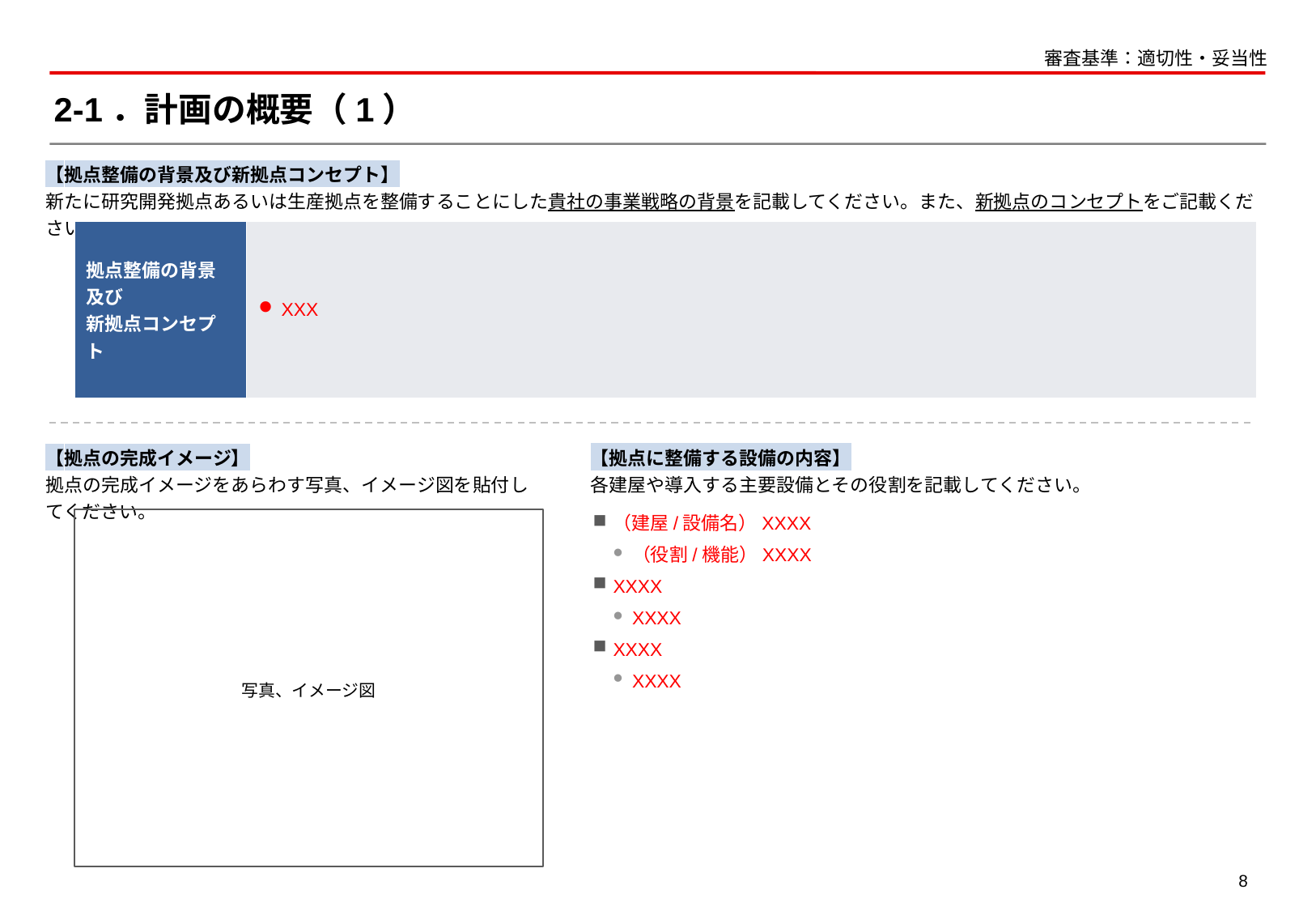

審査基準：適切性・妥当性
# 2-1．計画の概要（1）
【拠点整備の背景及び新拠点コンセプト】
新たに研究開発拠点あるいは生産拠点を整備することにした貴社の事業戦略の背景を記載してください。また、新拠点のコンセプトをご記載ください。
| 拠点整備の背景及び 新拠点コンセプト | XXX |
| --- | --- |
【拠点に整備する設備の内容】
各建屋や導入する主要設備とその役割を記載してください。
【拠点の完成イメージ】
拠点の完成イメージをあらわす写真、イメージ図を貼付してください。
（建屋/設備名）XXXX
（役割/機能）XXXX
XXXX
XXXX
XXXX
XXXX
写真、イメージ図